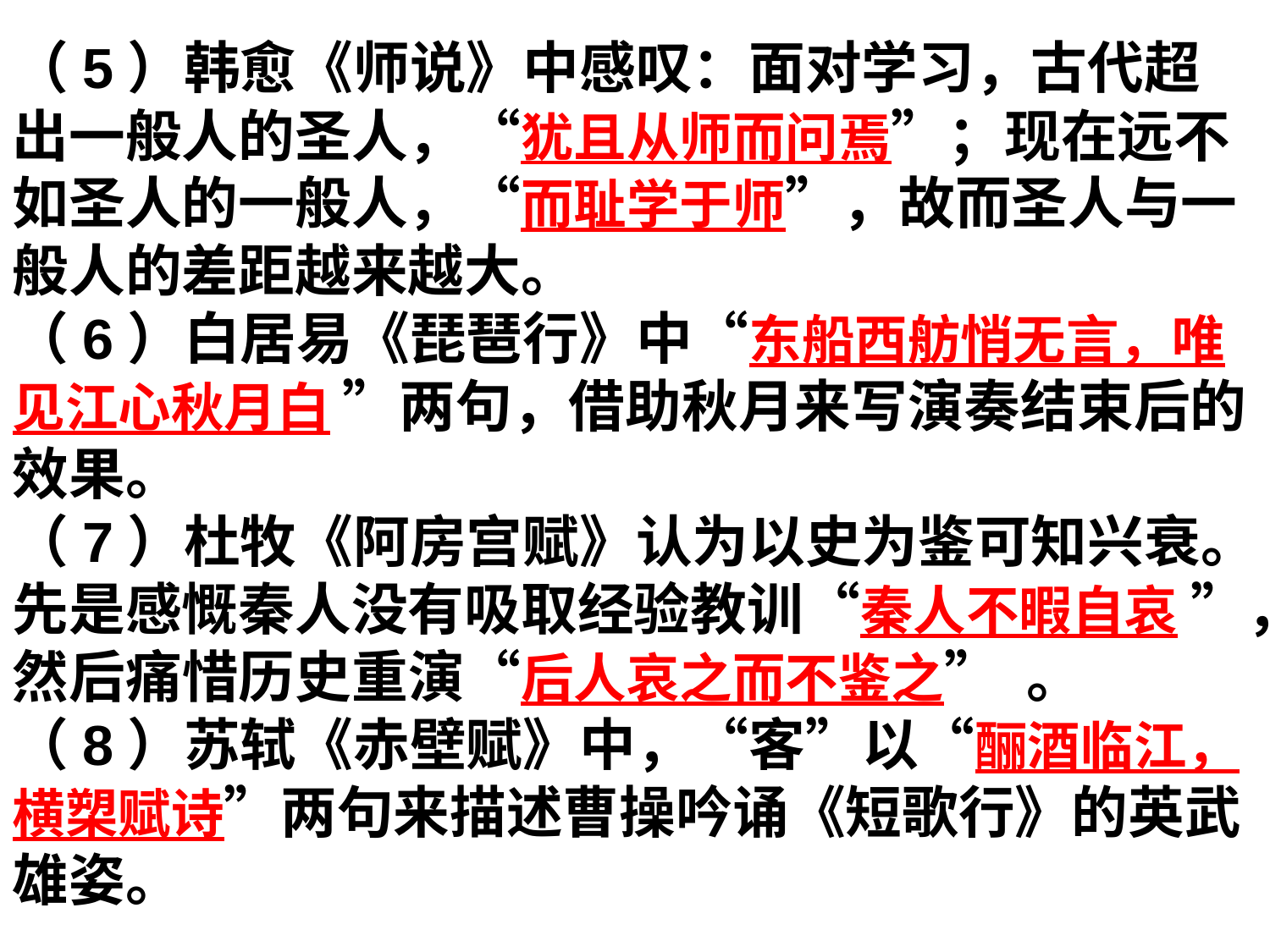

（5）韩愈《师说》中感叹：面对学习，古代超出一般人的圣人，“犹且从师而问焉”；现在远不如圣人的一般人，“而耻学于师”，故而圣人与一般人的差距越来越大。
（6）白居易《琵琶行》中“东船西舫悄无言，唯见江心秋月白 ”两句，借助秋月来写演奏结束后的效果。
（7）杜牧《阿房宫赋》认为以史为鉴可知兴衰。先是感慨秦人没有吸取经验教训“秦人不暇自哀 ”，然后痛惜历史重演“后人哀之而不鉴之”  。
（8）苏轼《赤壁赋》中，“客”以“酾酒临江，横槊赋诗”两句来描述曹操吟诵《短歌行》的英武雄姿。